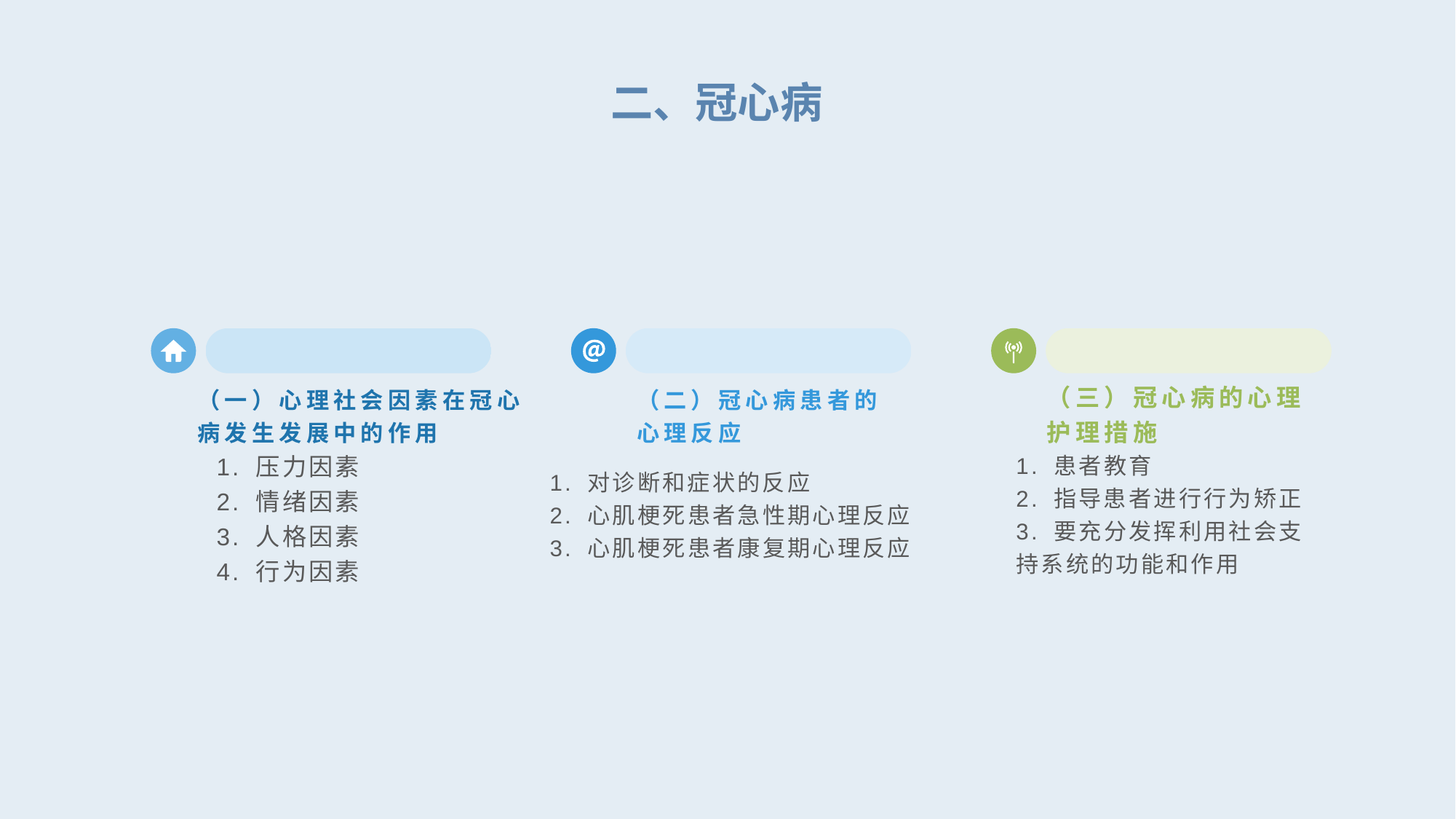

二、冠心病

（三）冠心病的心理护理措施
（一）心理社会因素在冠心病发生发展中的作用
（二）冠心病患者的心理反应
1. 压力因素
2. 情绪因素
3. 人格因素
4. 行为因素
1. 患者教育
2. 指导患者进行行为矫正
3. 要充分发挥利用社会支持系统的功能和作用
1. 对诊断和症状的反应
2. 心肌梗死患者急性期心理反应
3. 心肌梗死患者康复期心理反应